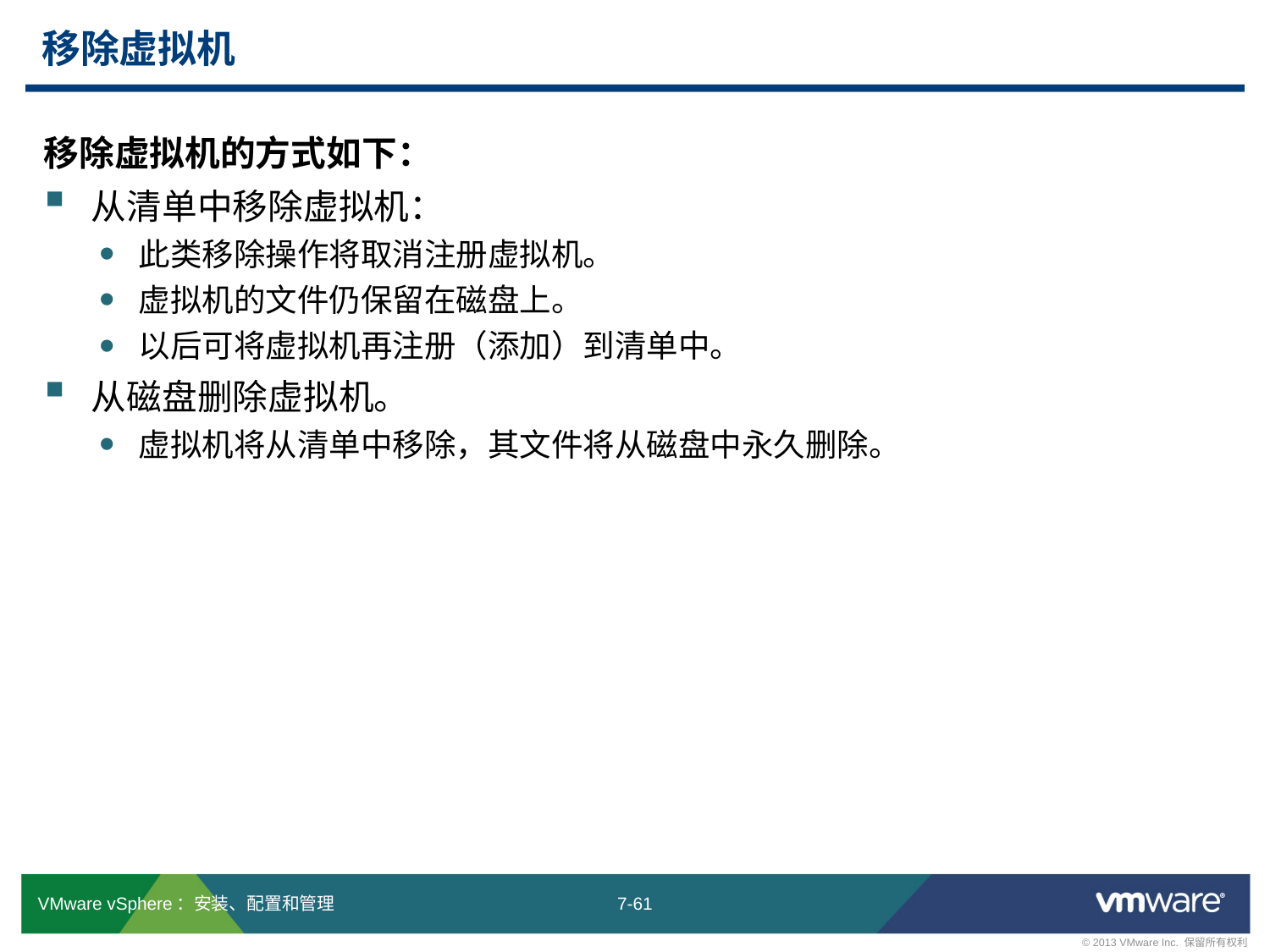

# 移除虚拟机
移除虚拟机的方式如下：
从清单中移除虚拟机：
此类移除操作将取消注册虚拟机。
虚拟机的文件仍保留在磁盘上。
以后可将虚拟机再注册（添加）到清单中。
从磁盘删除虚拟机。
虚拟机将从清单中移除，其文件将从磁盘中永久删除。